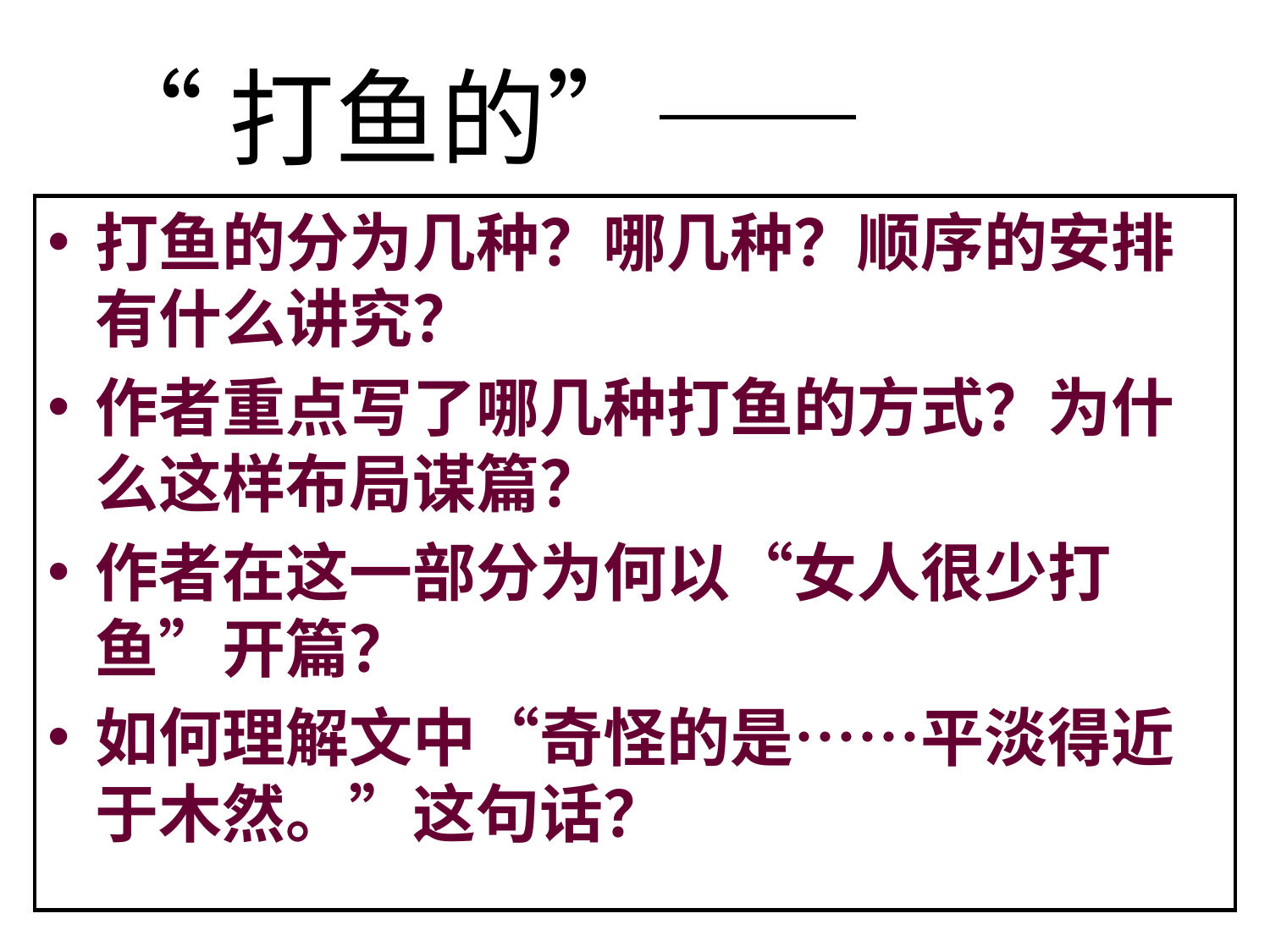

# “打鱼的”——
打鱼的分为几种？哪几种？顺序的安排有什么讲究？
作者重点写了哪几种打鱼的方式？为什么这样布局谋篇？
作者在这一部分为何以“女人很少打鱼”开篇？
如何理解文中“奇怪的是……平淡得近于木然。”这句话？